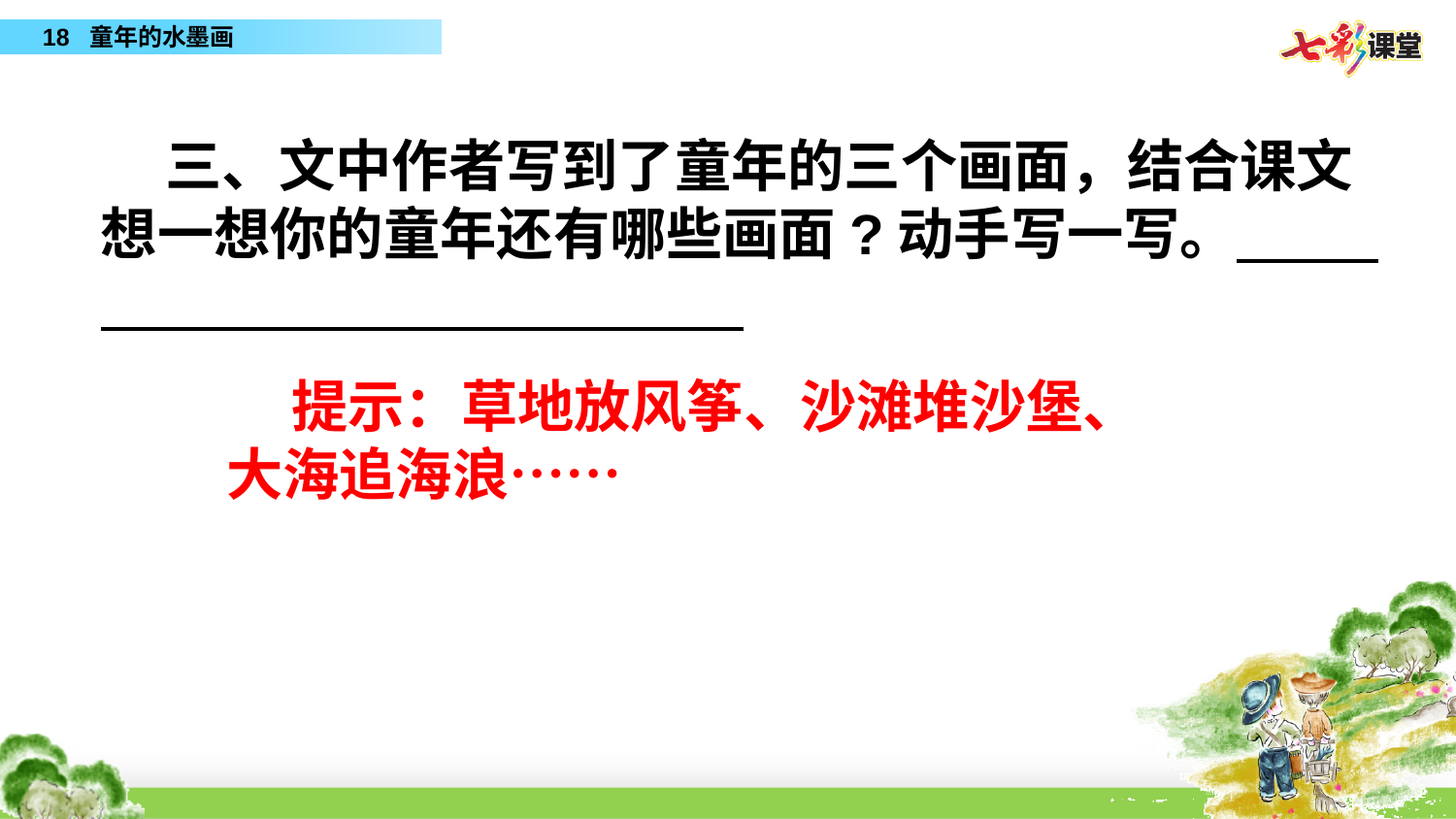

三、文中作者写到了童年的三个画面，结合课文想一想你的童年还有哪些画面?动手写一写。
    提示：草地放风筝、沙滩堆沙堡、大海追海浪……